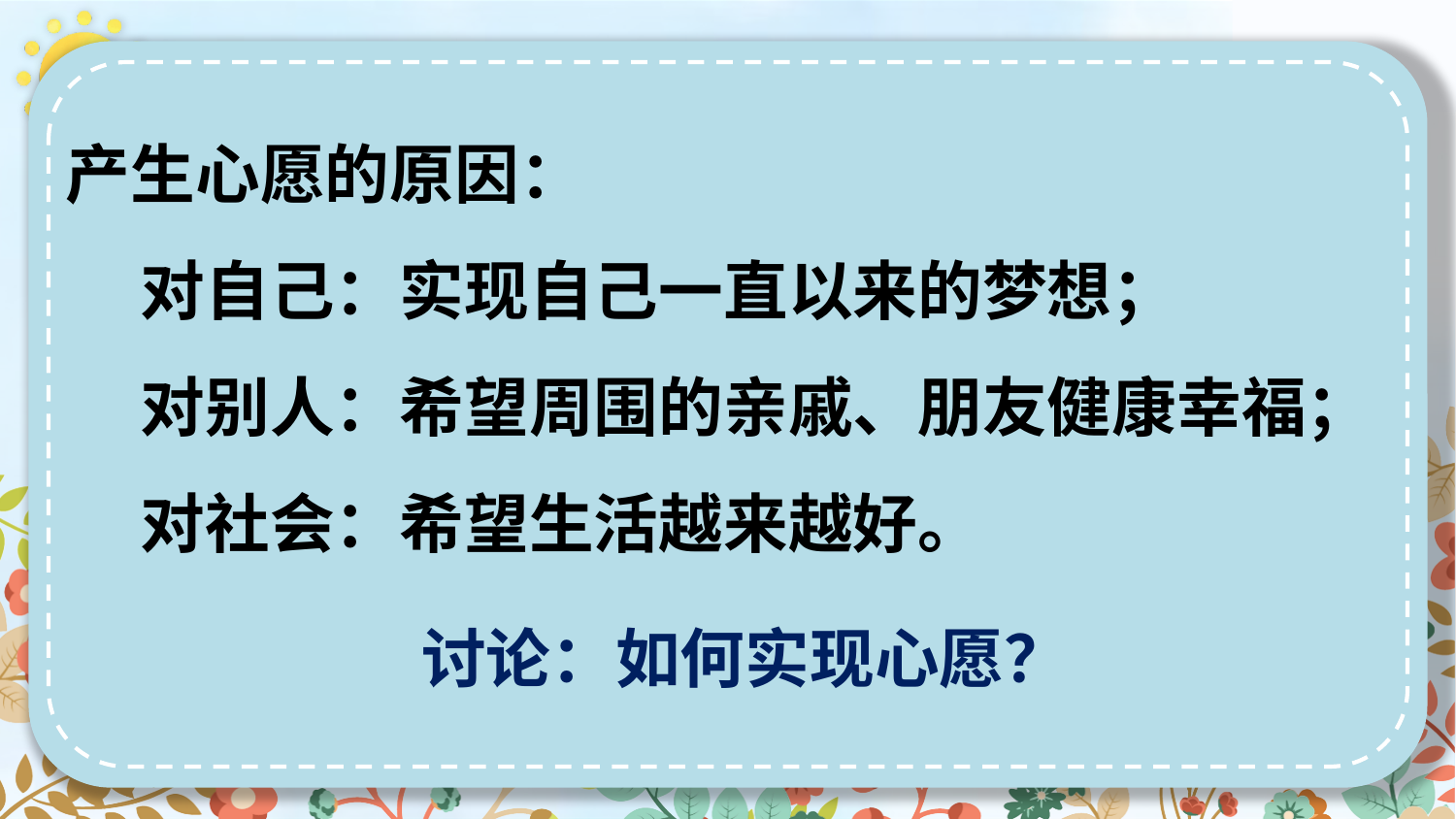

产生心愿的原因：
    对自己：实现自己一直以来的梦想；
    对别人：希望周围的亲戚、朋友健康幸福；
    对社会：希望生活越来越好。
讨论：如何实现心愿？